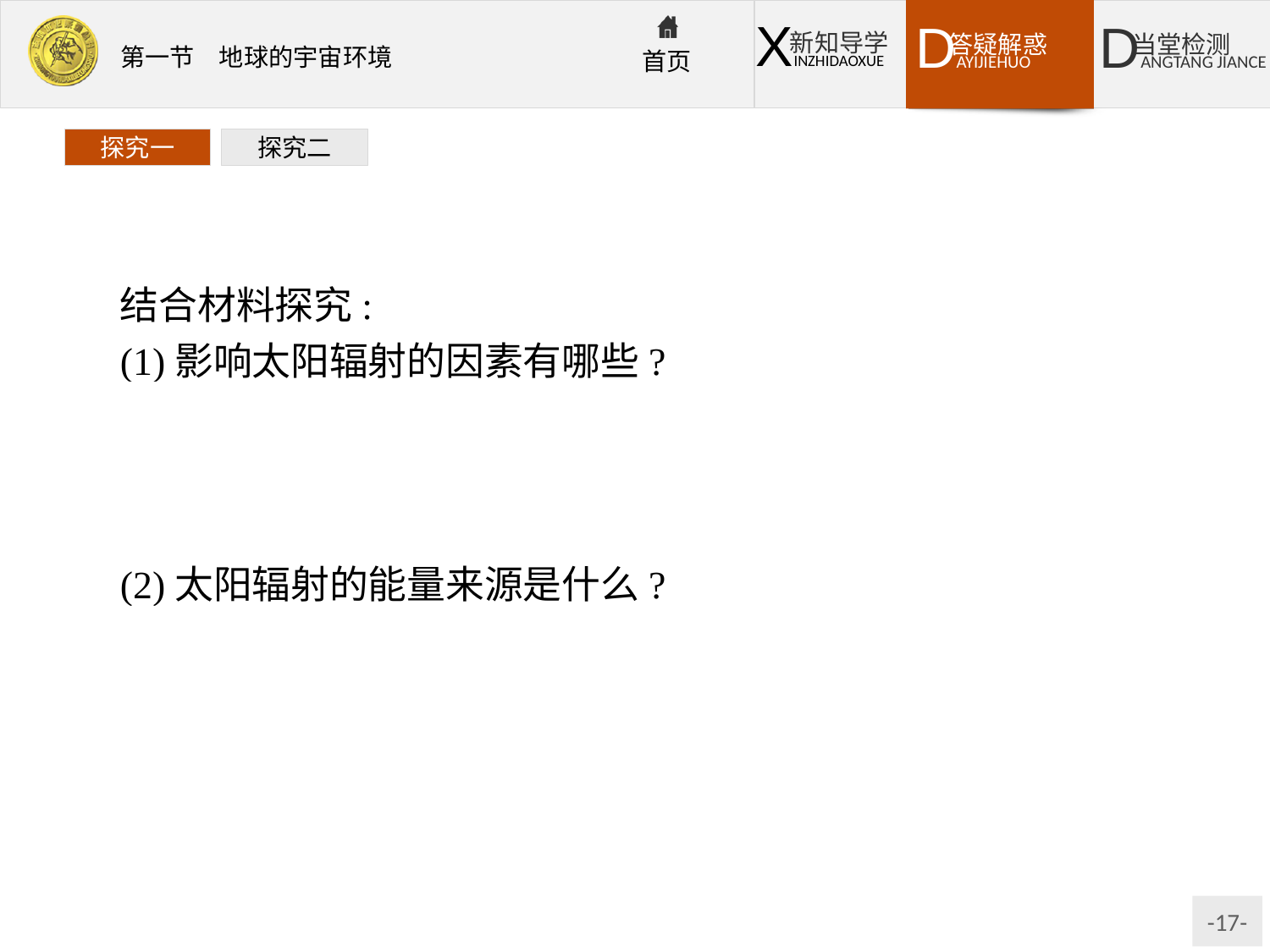

探究一
探究二
结合材料探究:
(1)影响太阳辐射的因素有哪些?
提示:地表获得太阳辐射量的多少直接取决于太阳辐射强度和日照时间,具体的影响因素包括纬度位置、天气状况、地势高低、大气透明度等。
(2)太阳辐射的能量来源是什么?
提示:太阳辐射能量来源于太阳内部高温、高压下发生的核聚变反应。